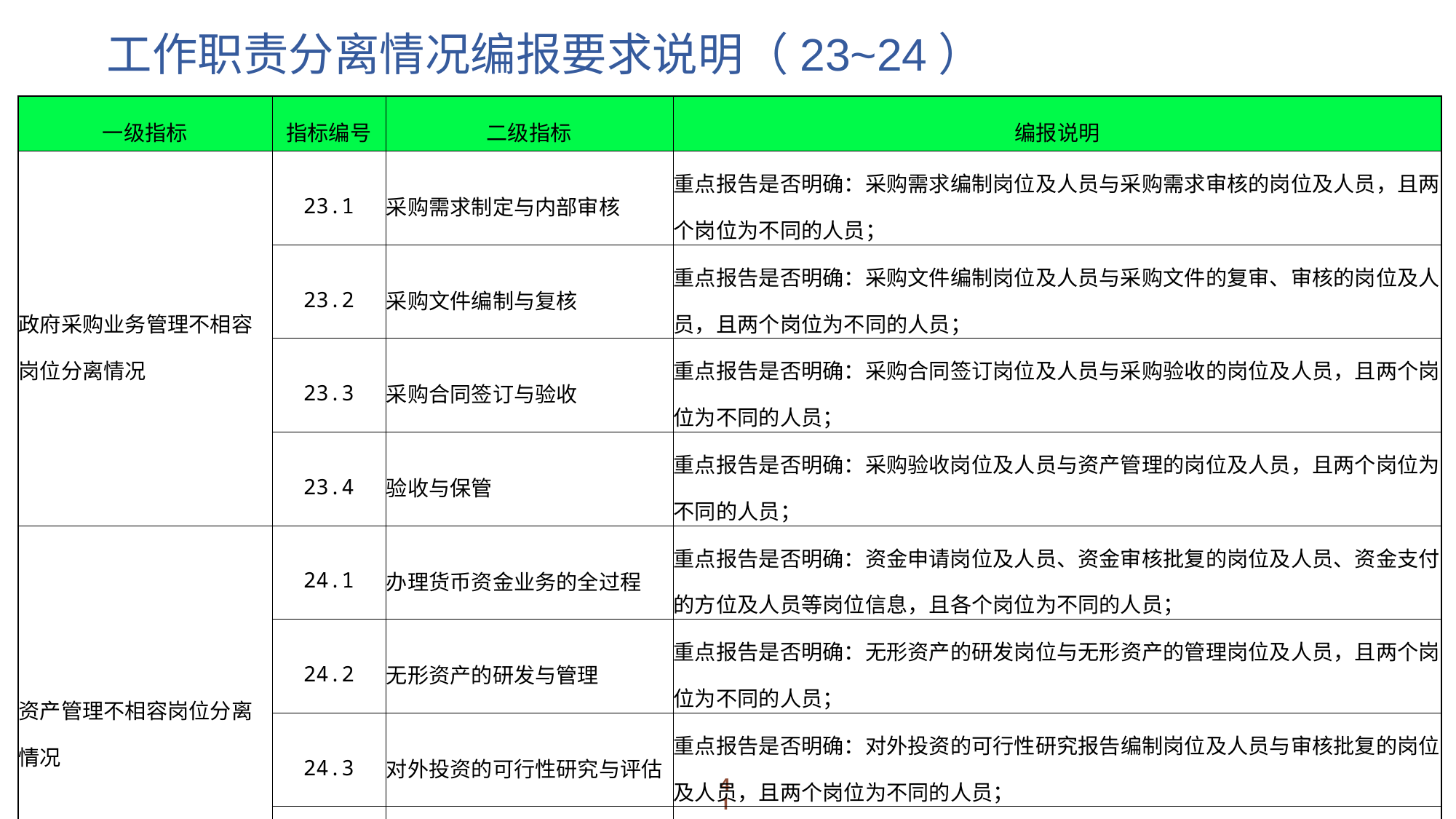

# 工作职责分离情况编报要求说明（23~24）
| 一级指标 | 指标编号 | 二级指标 | 编报说明 |
| --- | --- | --- | --- |
| 政府采购业务管理不相容岗位分离情况 | 23.1 | 采购需求制定与内部审核 | 重点报告是否明确：采购需求编制岗位及人员与采购需求审核的岗位及人员，且两个岗位为不同的人员； |
|  | 23.2 | 采购文件编制与复核 | 重点报告是否明确：采购文件编制岗位及人员与采购文件的复审、审核的岗位及人员，且两个岗位为不同的人员； |
|  | 23.3 | 采购合同签订与验收 | 重点报告是否明确：采购合同签订岗位及人员与采购验收的岗位及人员，且两个岗位为不同的人员； |
|  | 23.4 | 验收与保管 | 重点报告是否明确：采购验收岗位及人员与资产管理的岗位及人员，且两个岗位为不同的人员； |
| 资产管理不相容岗位分离情况 | 24.1 | 办理货币资金业务的全过程 | 重点报告是否明确：资金申请岗位及人员、资金审核批复的岗位及人员、资金支付的方位及人员等岗位信息，且各个岗位为不同的人员； |
|  | 24.2 | 无形资产的研发与管理 | 重点报告是否明确：无形资产的研发岗位与无形资产的管理岗位及人员，且两个岗位为不同的人员； |
|  | 24.3 | 对外投资的可行性研究与评估 | 重点报告是否明确：对外投资的可行性研究报告编制岗位及人员与审核批复的岗位及人员，且两个岗位为不同的人员； |
|  | 24.4 | 资产配置、使用和处置的决策、执行与监督 | 重点报告是否明确：资产配置/使用/处置的申请编制岗位及人员、审核的岗位及人员、批复的岗位及人员与监督检查的岗位及人员，且各个岗位为不同的人员； |
41